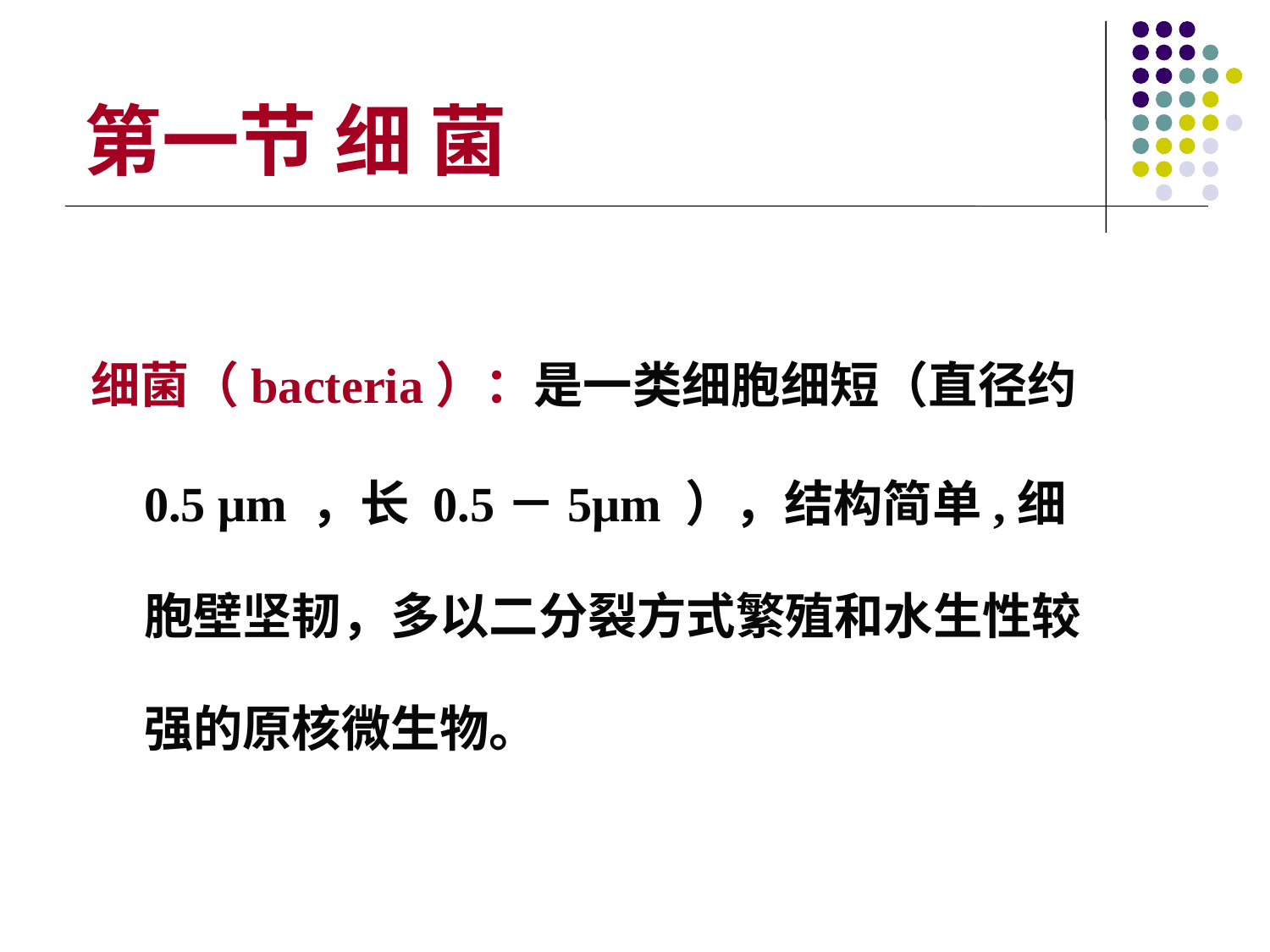

第一节 细 菌
  细菌（bacteria）：是一类细胞细短（直径约 0.5 μm ，长 0.5－5μm ），结构简单,细胞壁坚韧，多以二分裂方式繁殖和水生性较强的原核微生物。